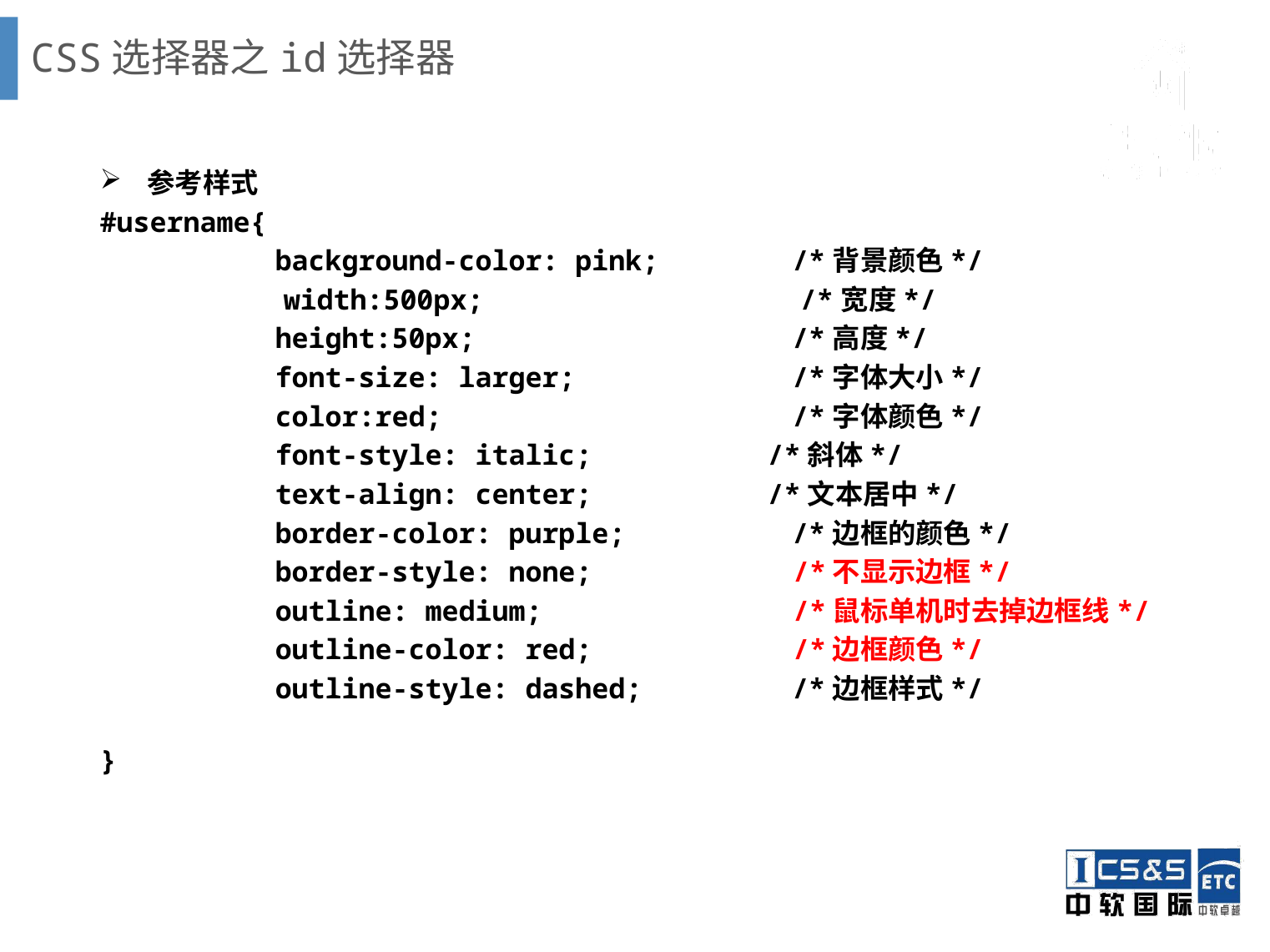

# CSS选择器之id选择器
参考样式
#username{
	   background-color: pink;        /*背景颜色*/
           width:500px;                   /*宽度*/
	   height:50px;                   /*高度*/
	   font-size: larger;             /*字体大小*/
	   color:red;                     /*字体颜色*/
	   font-style: italic;	          /*斜体*/
	   text-align: center;	          /*文本居中*/
	   border-color: purple;          /*边框的颜色*/
	   border-style: none;            /*不显示边框*/
	   outline: medium;               /*鼠标单机时去掉边框线*/
	   outline-color: red;            /*边框颜色*/
	   outline-style: dashed;         /*边框样式*/
}